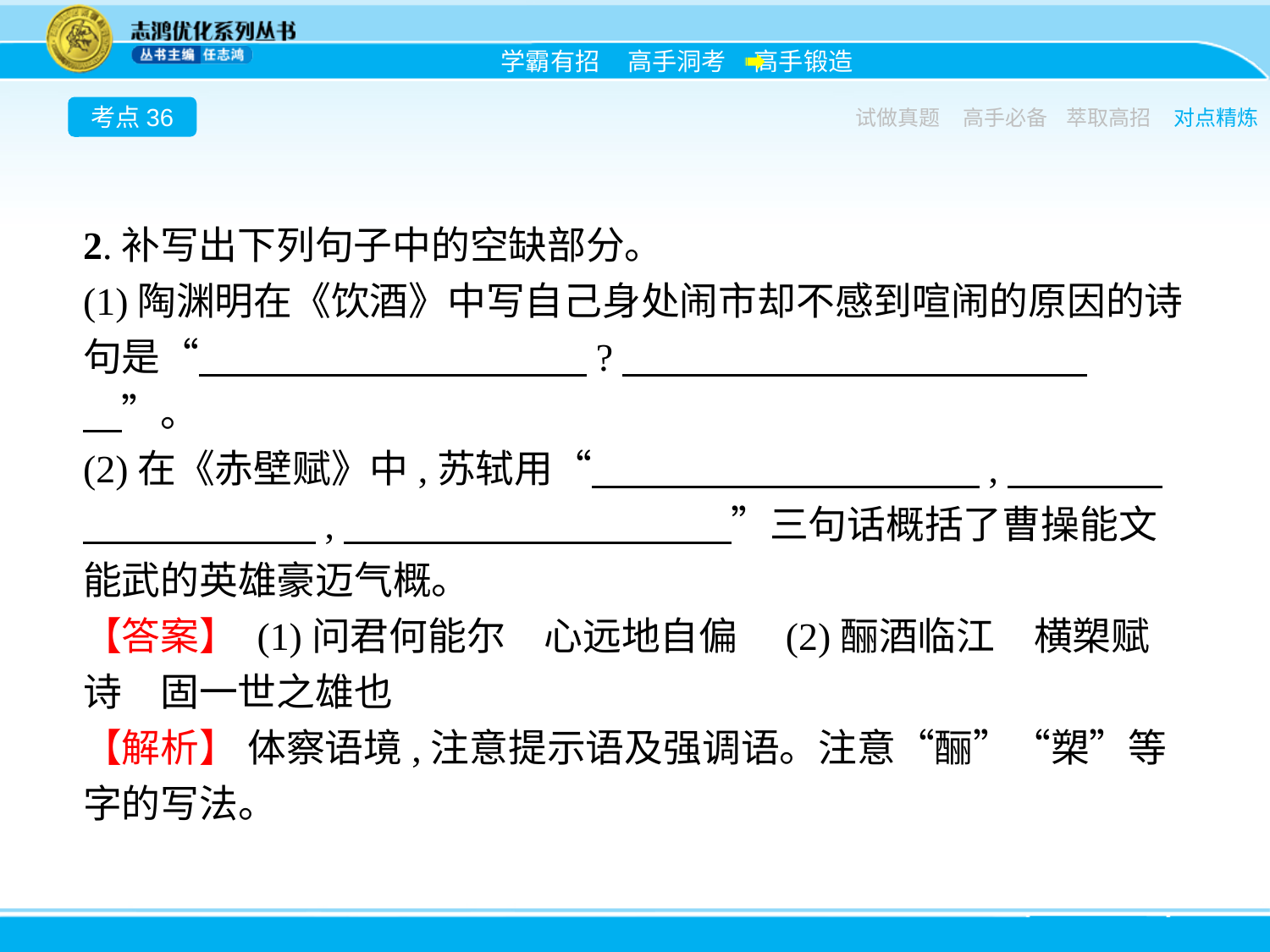

考点36
试做真题
高手必备
萃取高招
对点精炼
2.补写出下列句子中的空缺部分。
(1)陶渊明在《饮酒》中写自己身处闹市却不感到喧闹的原因的诗句是“　　　　　　　　　　?　　　　　　　　　　　　　”。
(2)在《赤壁赋》中,苏轼用“　　　　　　　　　　,　　　　　　　　　　,　　　　　　　　　　”三句话概括了曹操能文能武的英雄豪迈气概。
【答案】 (1)问君何能尔　心远地自偏　(2)酾酒临江　横槊赋诗　固一世之雄也
【解析】 体察语境,注意提示语及强调语。注意“酾”“槊”等字的写法。